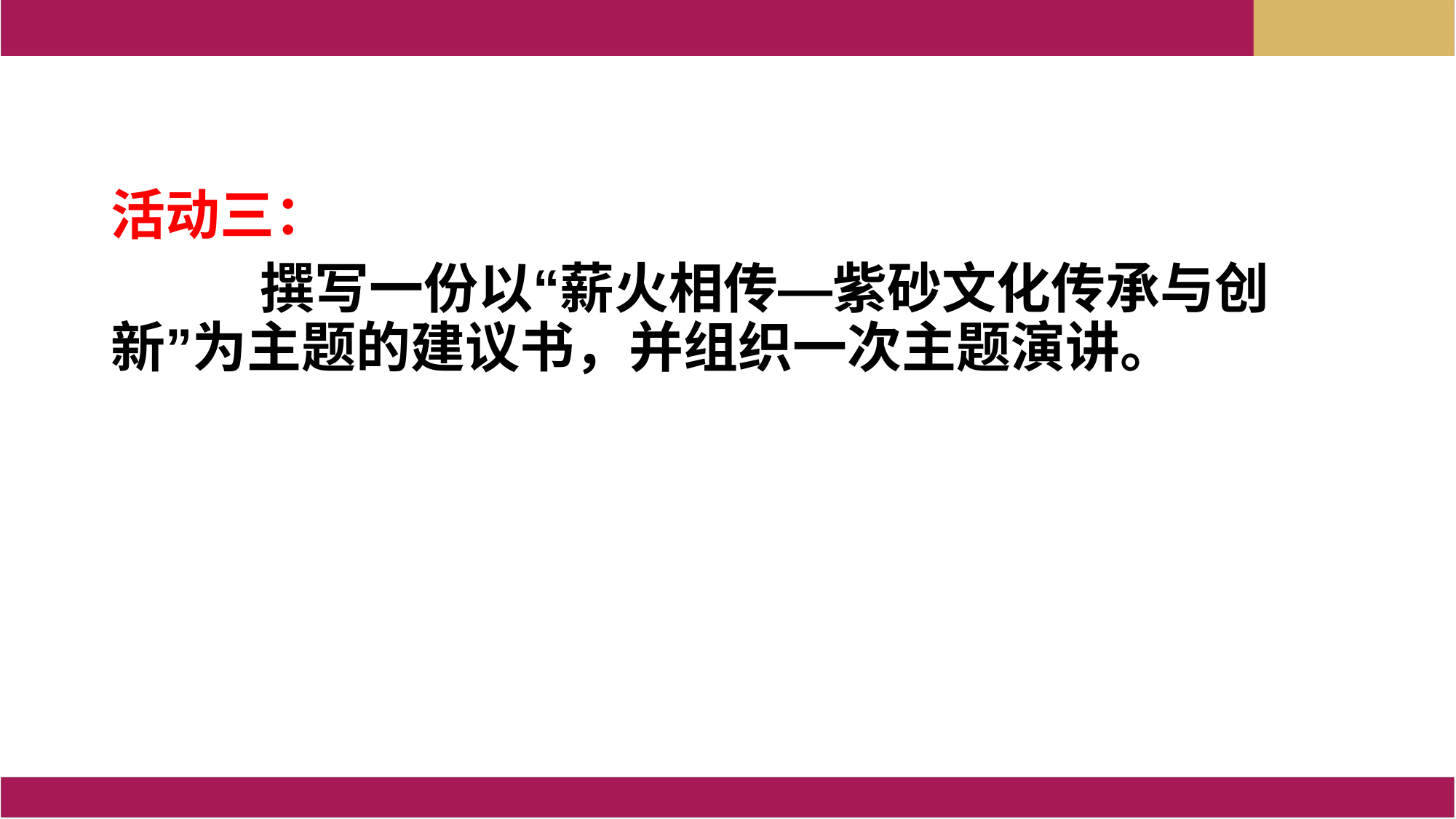

活动三：
         撰写一份以“薪火相传—紫砂文化传承与创新”为主题的建议书，并组织一次主题演讲。